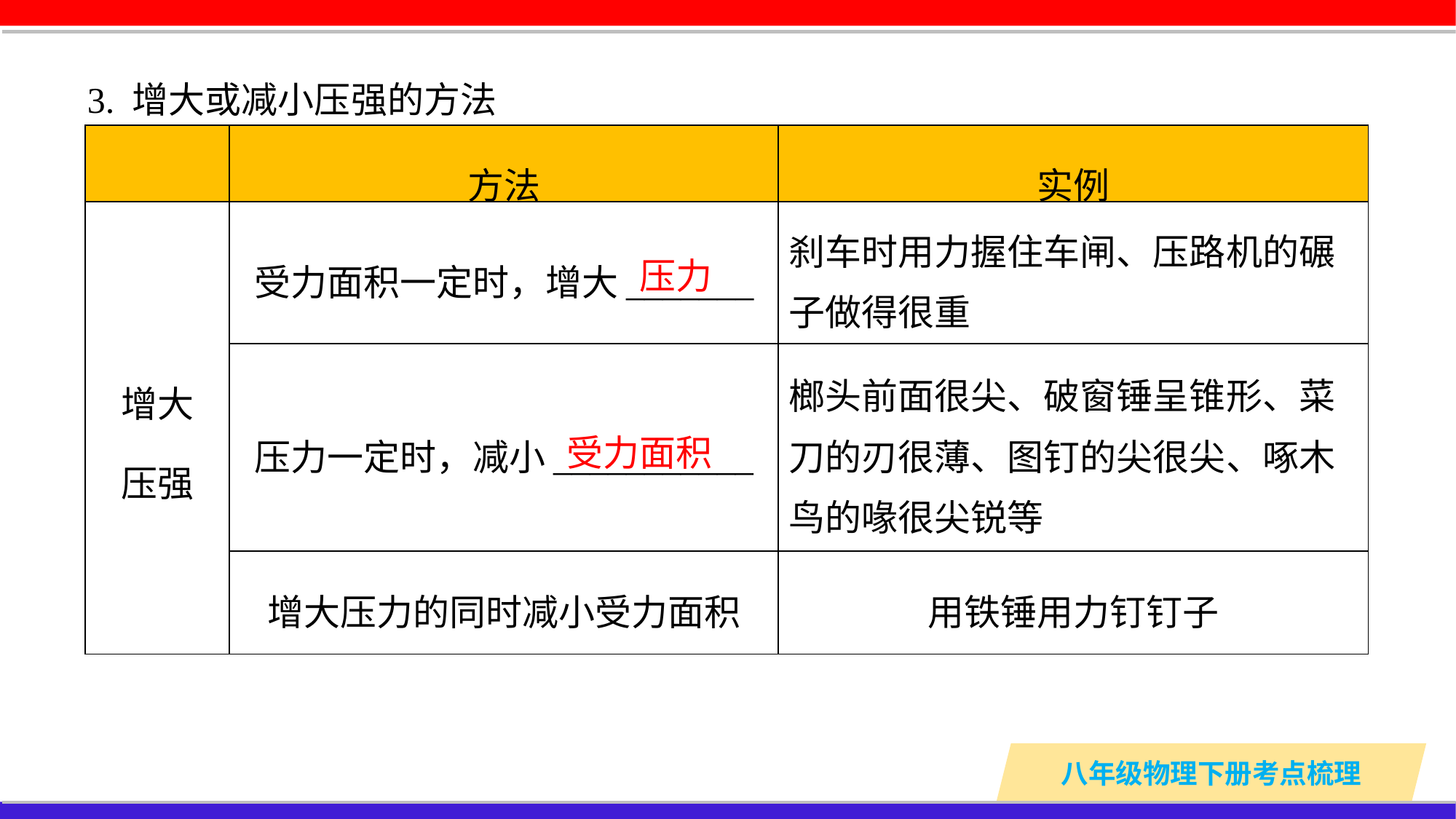

3. 增大或减小压强的方法
|  | 方法 | 实例 |
| --- | --- | --- |
| 增大 压强 | 受力面积一定时，增大\_\_\_\_\_\_\_ | 刹车时用力握住车闸、压路机的碾子做得很重 |
|  | 压力一定时，减小\_\_\_\_\_\_\_\_\_\_\_ | 榔头前面很尖、破窗锤呈锥形、菜刀的刃很薄、图钉的尖很尖、啄木鸟的喙很尖锐等 |
|  | 增大压力的同时减小受力面积 | 用铁锤用力钉钉子 |
压力
受力面积